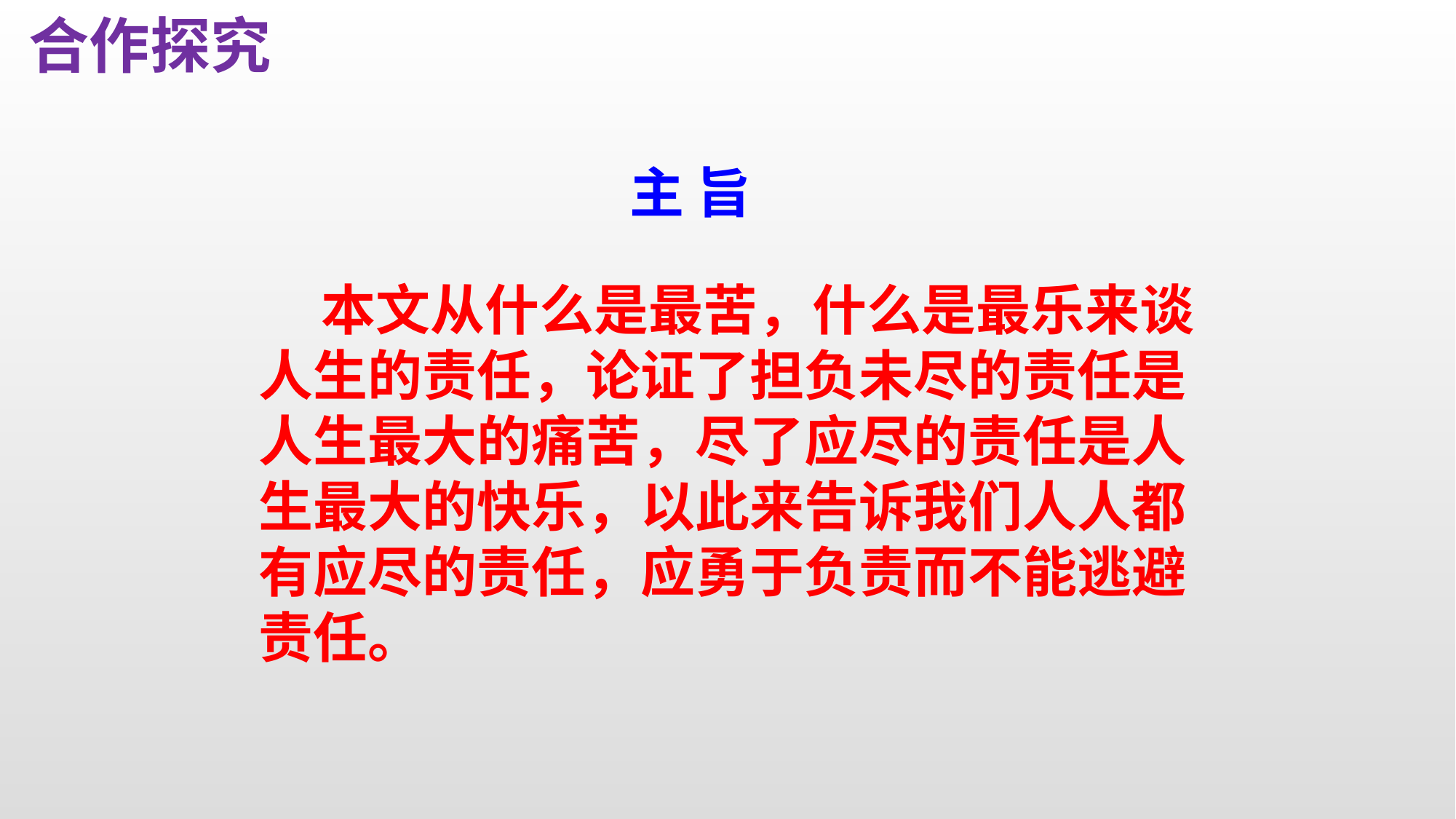

合作探究
主 旨
    本文从什么是最苦，什么是最乐来谈人生的责任，论证了担负未尽的责任是人生最大的痛苦，尽了应尽的责任是人生最大的快乐，以此来告诉我们人人都有应尽的责任，应勇于负责而不能逃避责任。